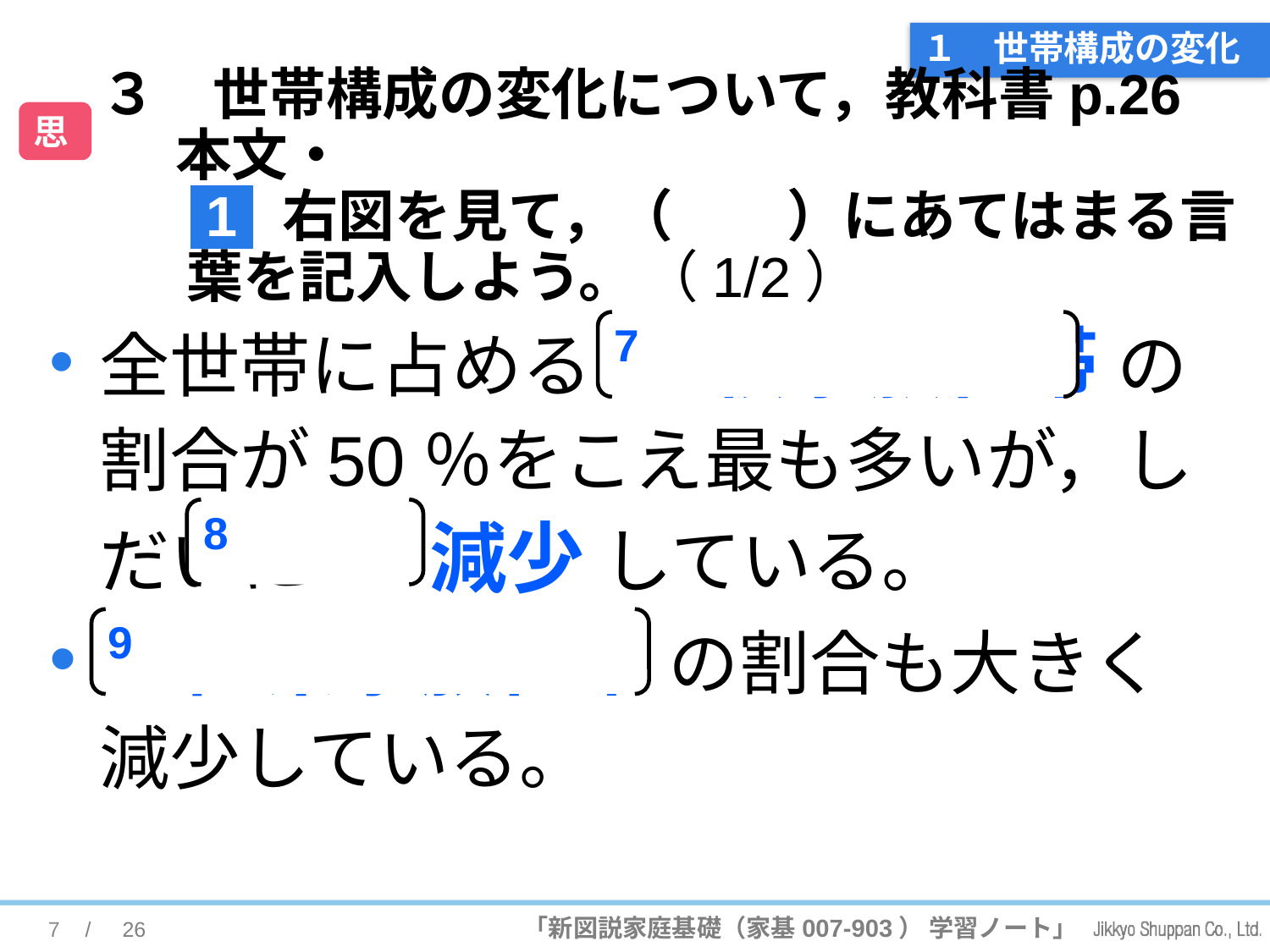

# １　世帯構成の変化
３　世帯構成の変化について，教科書p.26本文・
  1  右図を見て，（　　）にあてはまる言葉を記入しよう。 （1/2）
思
全世帯に占める (7) 核家族世帯 の割合が50％をこえ最も多いが，しだいに (8) 減少 している。
(9) 直系家族世帯 の割合も大きく減少している。
7
8
9
7